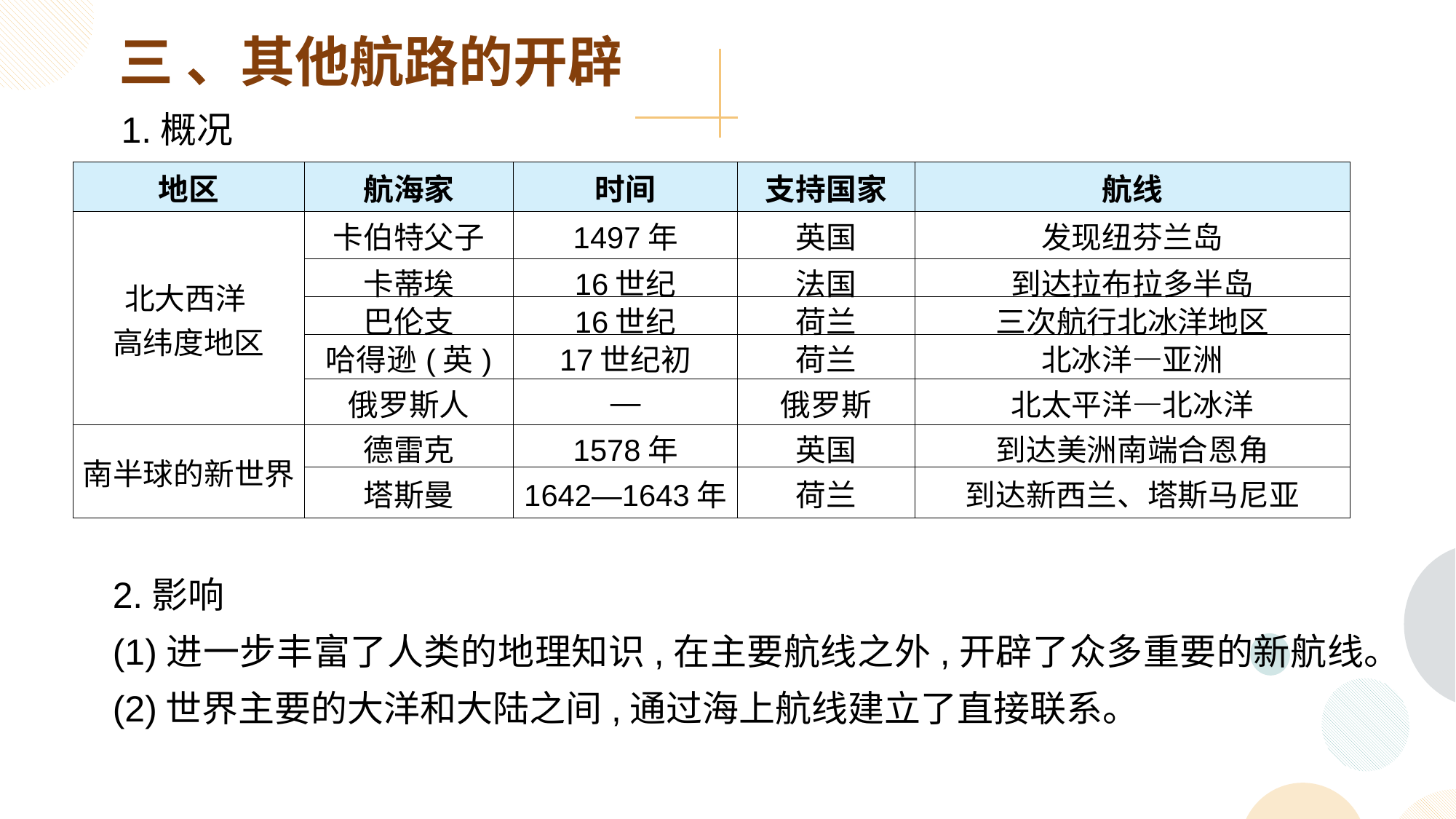

三 、其他航路的开辟
1.概况
| 地区 | 航海家 | 时间 | 支持国家 | 航线 |
| --- | --- | --- | --- | --- |
| 北大西洋 高纬度地区 | 卡伯特父子 | 1497年 | 英国 | 发现纽芬兰岛 |
|  | 卡蒂埃 | 16世纪 | 法国 | 到达拉布拉多半岛 |
|  | 巴伦支 | 16世纪 | 荷兰 | 三次航行北冰洋地区 |
|  | 哈得逊(英) | 17世纪初 | 荷兰 | 北冰洋—亚洲 |
|  | 俄罗斯人 | — | 俄罗斯 | 北太平洋—北冰洋 |
| 南半球的新世界 | 德雷克 | 1578年 | 英国 | 到达美洲南端合恩角 |
|  | 塔斯曼 | 1642—1643年 | 荷兰 | 到达新西兰、塔斯马尼亚 |

2.影响
(1)进一步丰富了人类的地理知识,在主要航线之外,开辟了众多重要的新航线。
(2)世界主要的大洋和大陆之间,通过海上航线建立了直接联系。